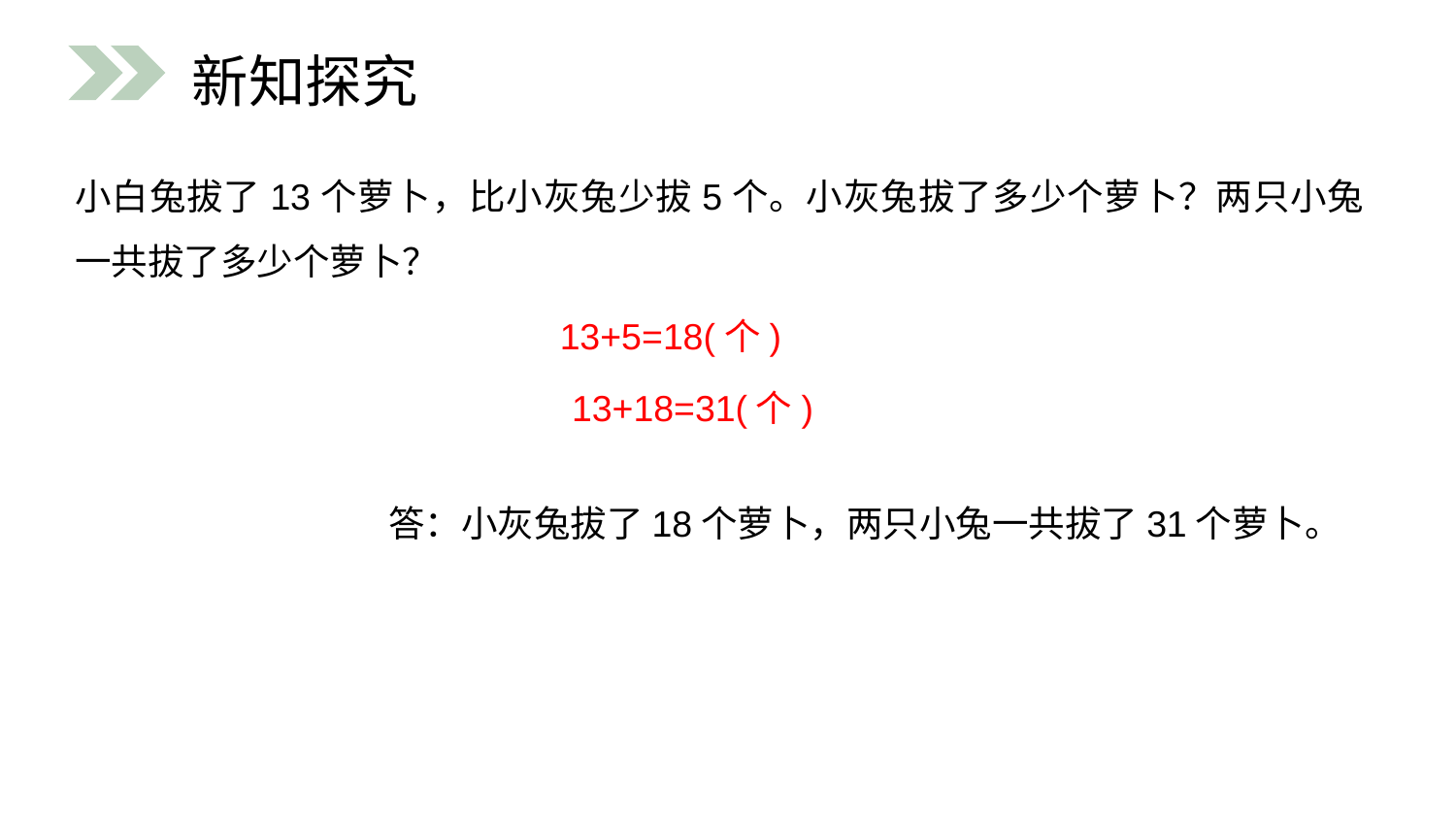

新知探究
小白兔拔了13个萝卜，比小灰兔少拔5个。小灰兔拔了多少个萝卜？两只小兔一共拔了多少个萝卜？
13+5=18(个)
13+18=31(个)
答：小灰兔拔了18个萝卜，两只小兔一共拔了31个萝卜。